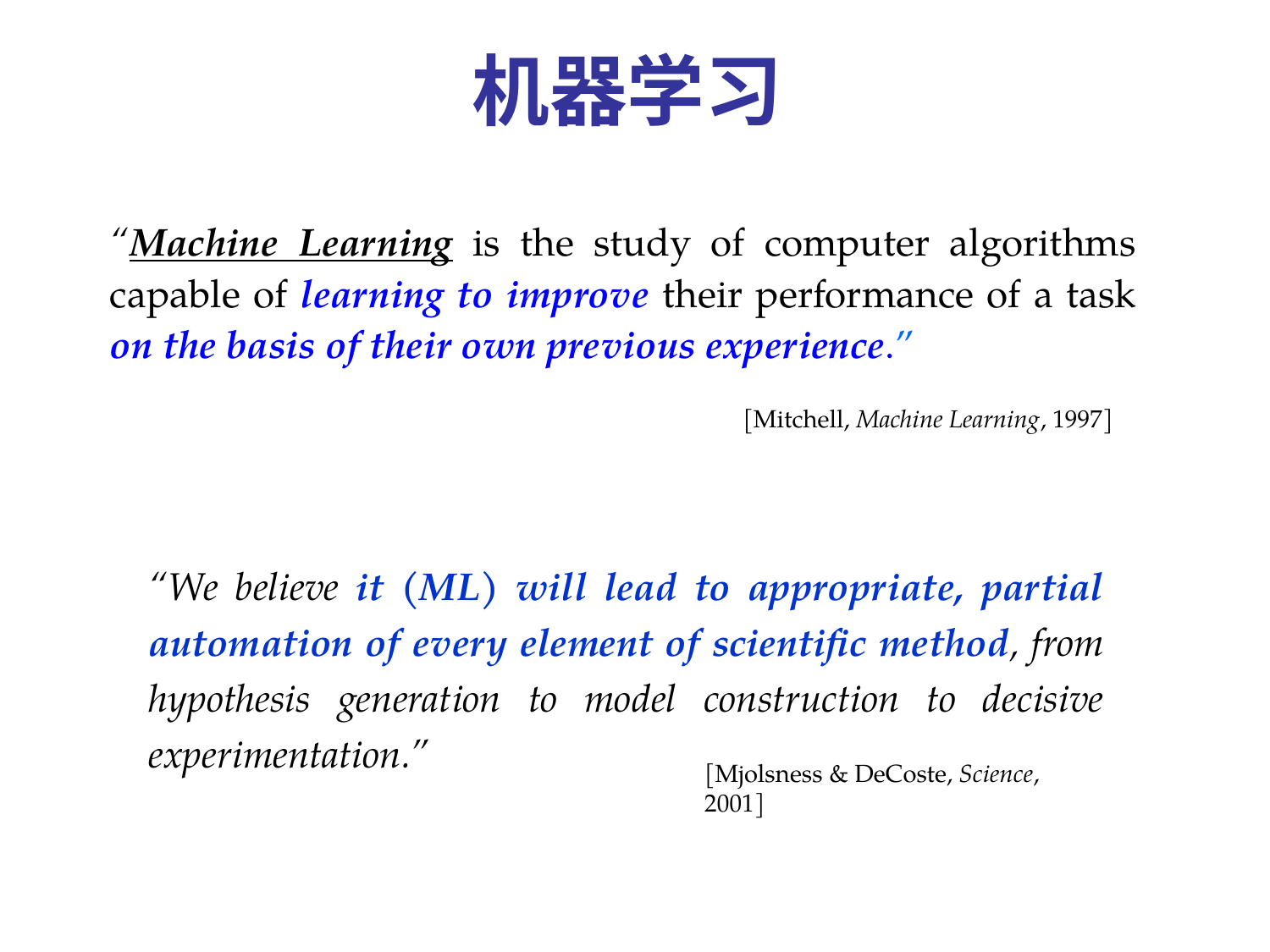

机器学习
“Machine Learning is the study of computer algorithms capable of learning to improve their performance of a task on the basis of their own previous experience.”
[Mitchell, Machine Learning, 1997]
“We believe it (ML) will lead to appropriate, partial automation of every element of scientific method, from hypothesis generation to model construction to decisive experimentation.”
[Mjolsness & DeCoste, Science, 2001]